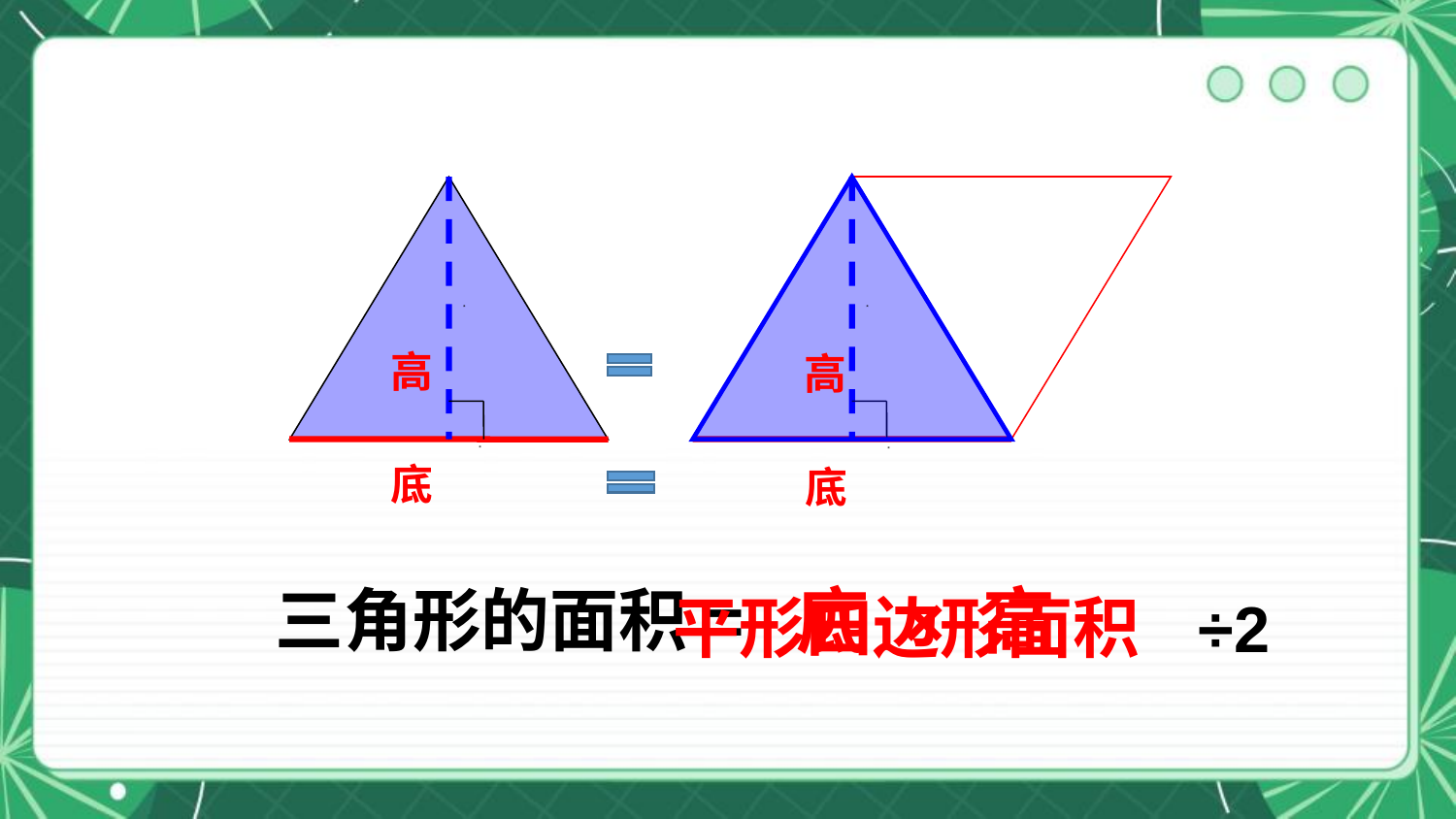

高
高
高
高

底
底
底

底

÷2
三角形的面积=
底 × 高
平形四边形面积